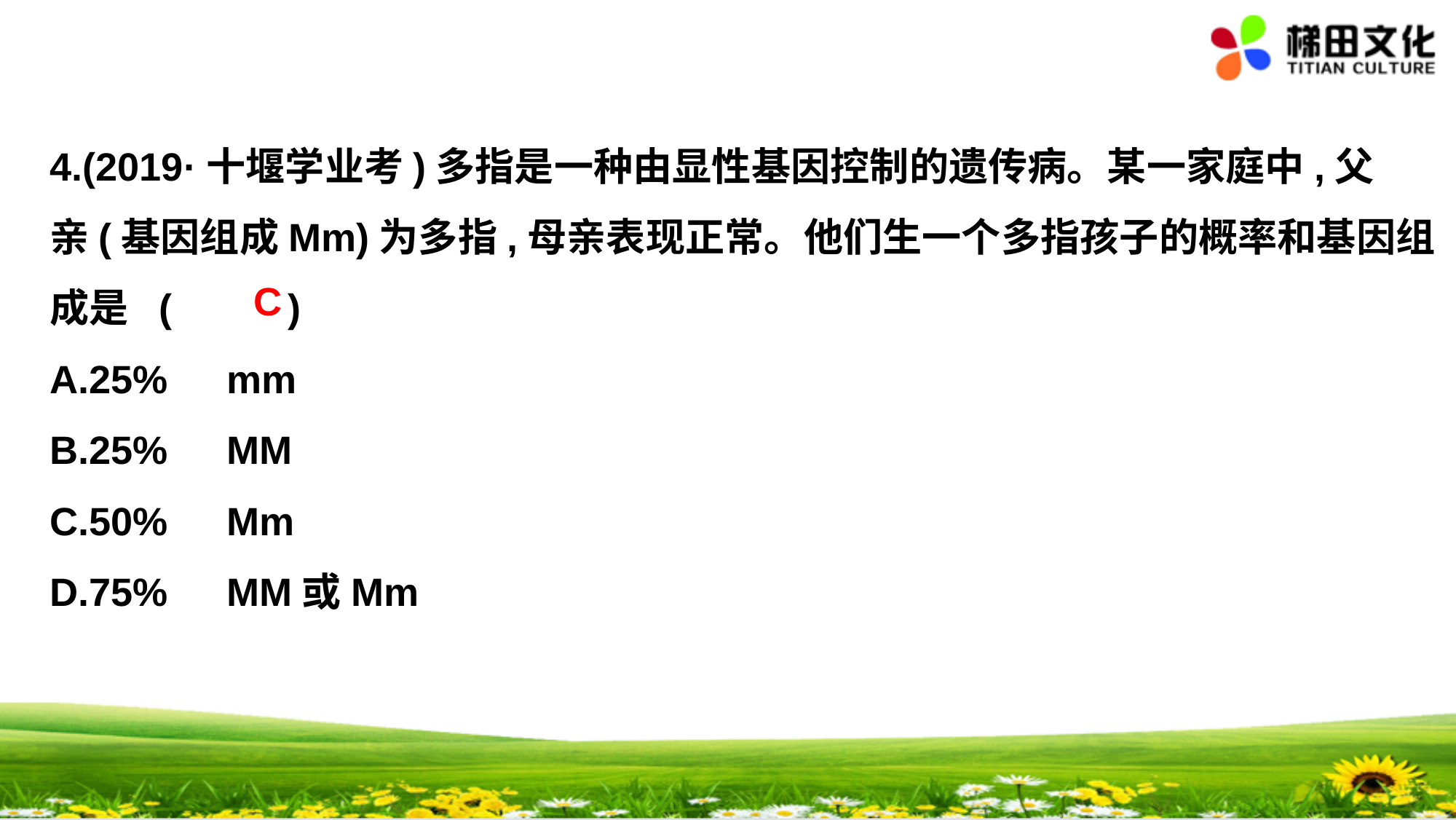

4.(2019·十堰学业考)多指是一种由显性基因控制的遗传病。某一家庭中,父
亲(基因组成Mm)为多指,母亲表现正常。他们生一个多指孩子的概率和基因组
成是	(　  　)
A.25%　mm
B.25%　MM
C.50%　Mm
D.75%　MM或Mm
C